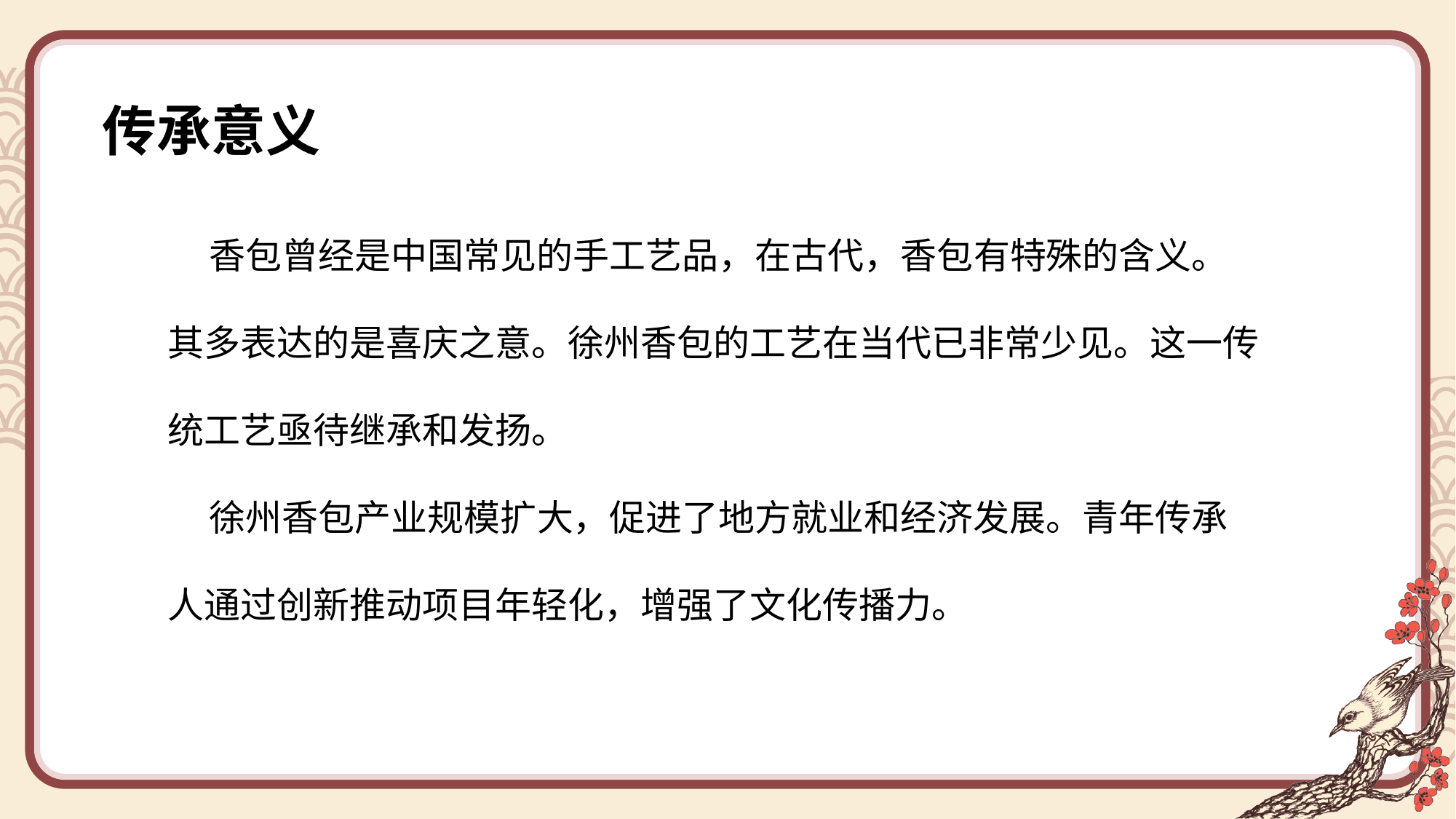

# 传承意义
    香包曾经是中国常见的手工艺品，在古代，香包有特殊的含义。其多表达的是喜庆之意。徐州香包的工艺在当代已非常少见。这一传统工艺亟待继承和发扬。
    徐州香包产业规模扩大，促进了地方就业和经济发展。青年传承人通过创新推动项目年轻化，增强了文化传播力。